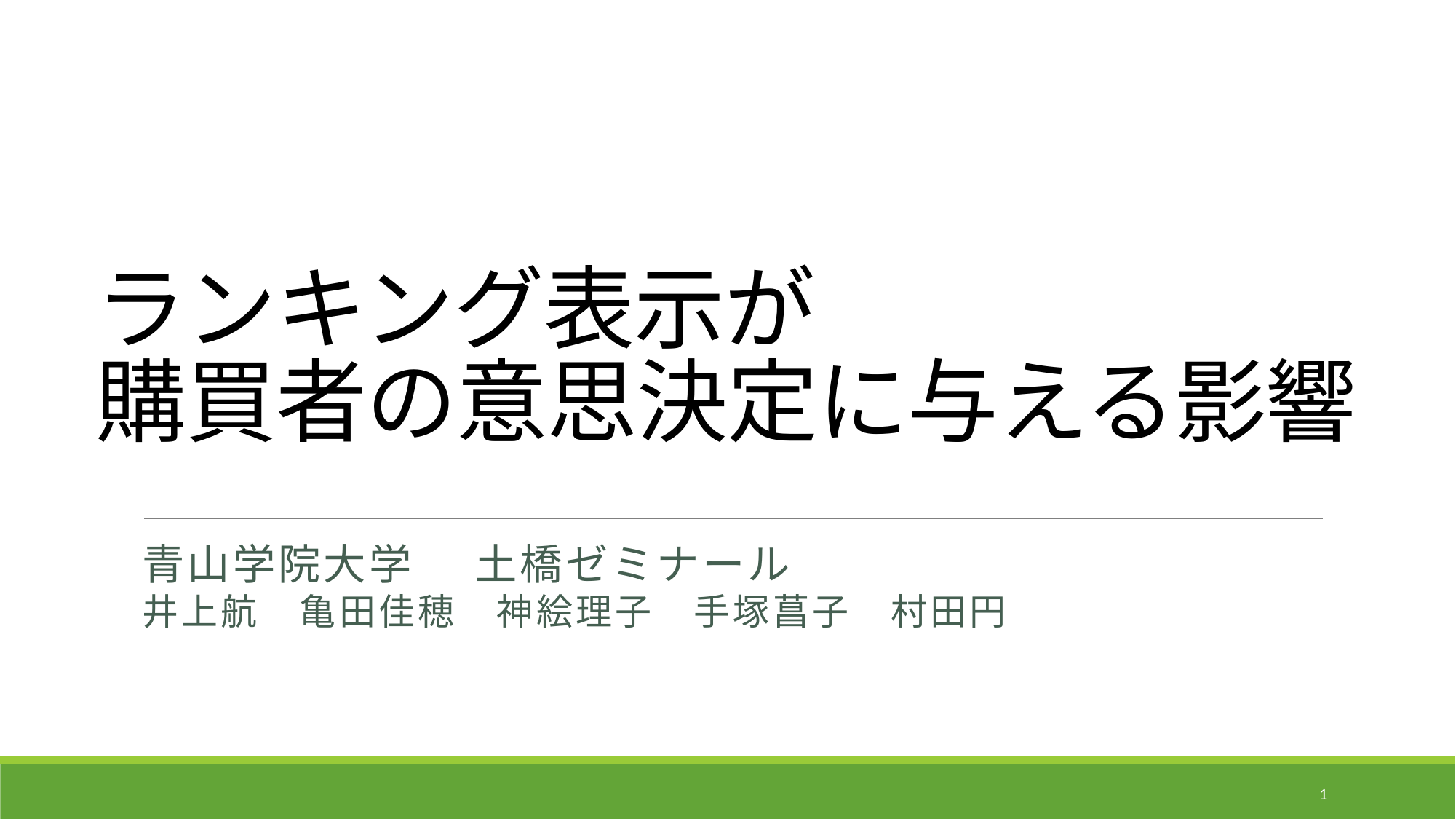

# ランキング表示が 購買者の意思決定に与える影響
青山学院大学 　土橋ゼミナール
井上航　亀田佳穂　神絵理子　手塚菖子　村田円

1